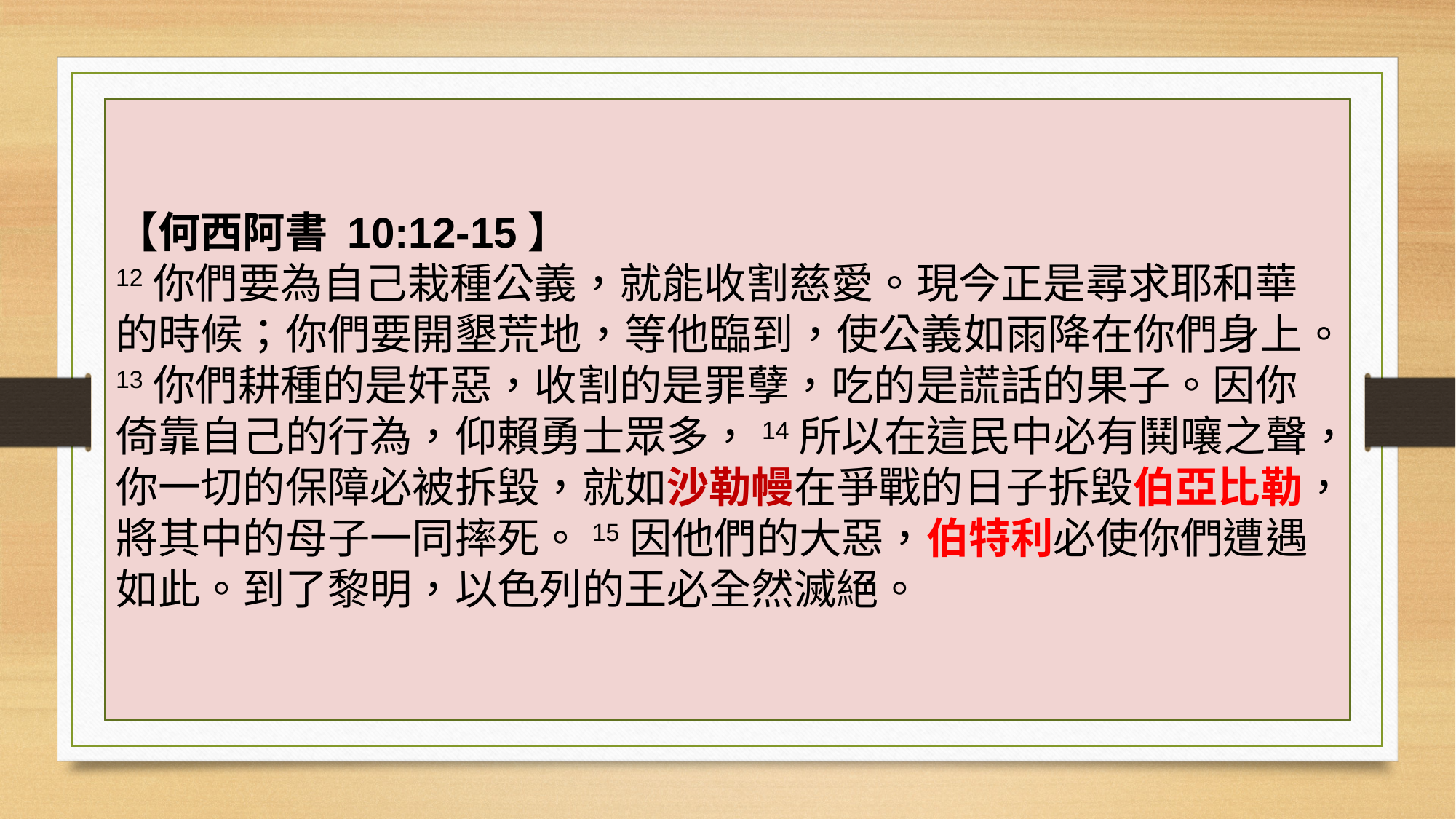

【何西阿書 10:12-15】
12你們要為自己栽種公義，就能收割慈愛。現今正是尋求耶和華的時候；你們要開墾荒地，等他臨到，使公義如雨降在你們身上。13你們耕種的是奸惡，收割的是罪孽，吃的是謊話的果子。因你倚靠自己的行為，仰賴勇士眾多，14所以在這民中必有鬨嚷之聲，你一切的保障必被拆毀，就如沙勒幔在爭戰的日子拆毀伯亞比勒，將其中的母子一同摔死。15因他們的大惡，伯特利必使你們遭遇如此。到了黎明，以色列的王必全然滅絕。
#